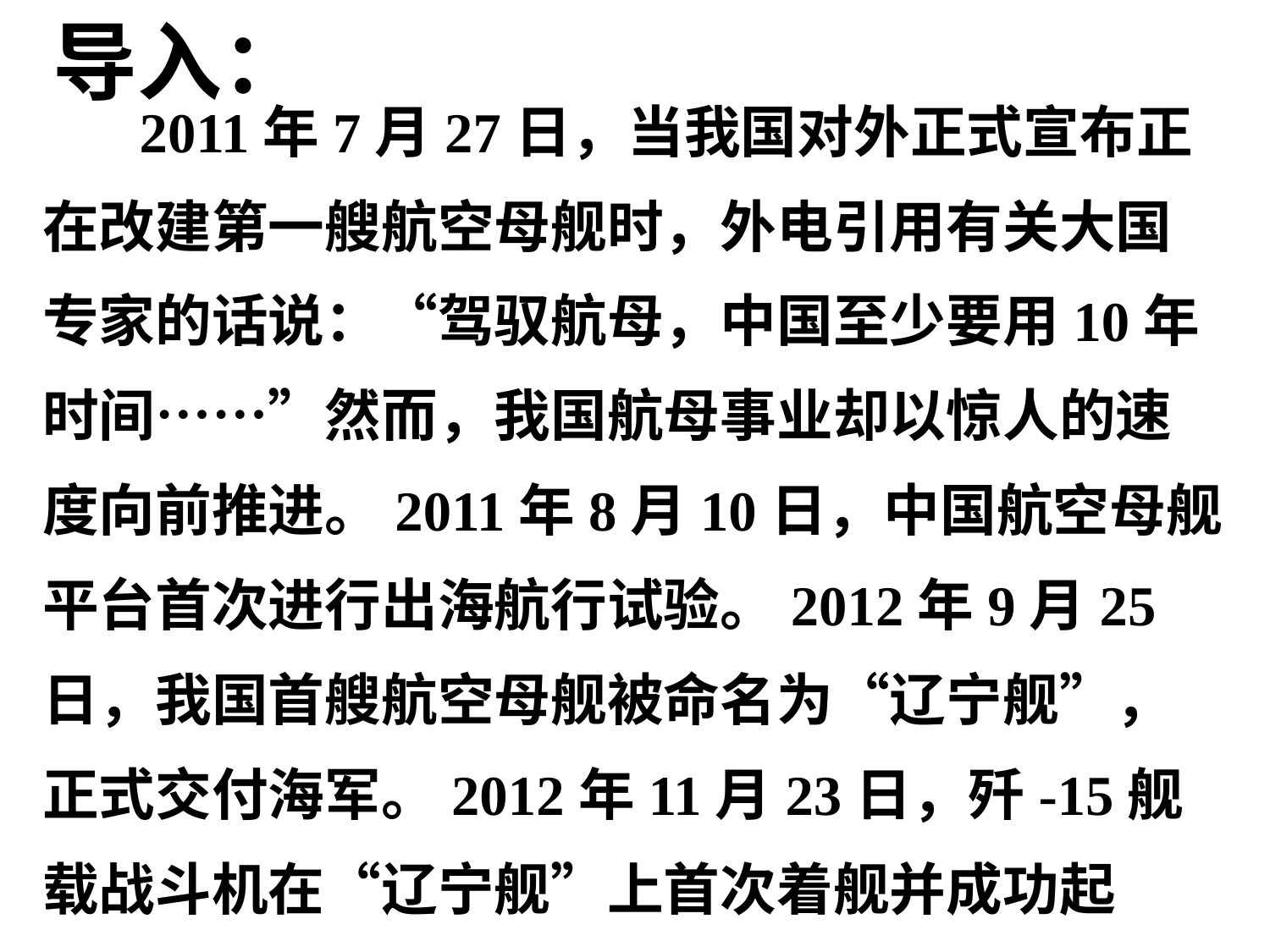

导入：
        2011年7月27日，当我国对外正式宣布正在改建第一艘航空母舰时，外电引用有关大国专家的话说：“驾驭航母，中国至少要用10年时间……”然而，我国航母事业却以惊人的速度向前推进。2011年8月10日，中国航空母舰平台首次进行出海航行试验。2012年9月25日，我国首艘航空母舰被命名为“辽宁舰”，正式交付海军。2012年11月23日，歼-15舰载战斗机在“辽宁舰”上首次着舰并成功起飞。